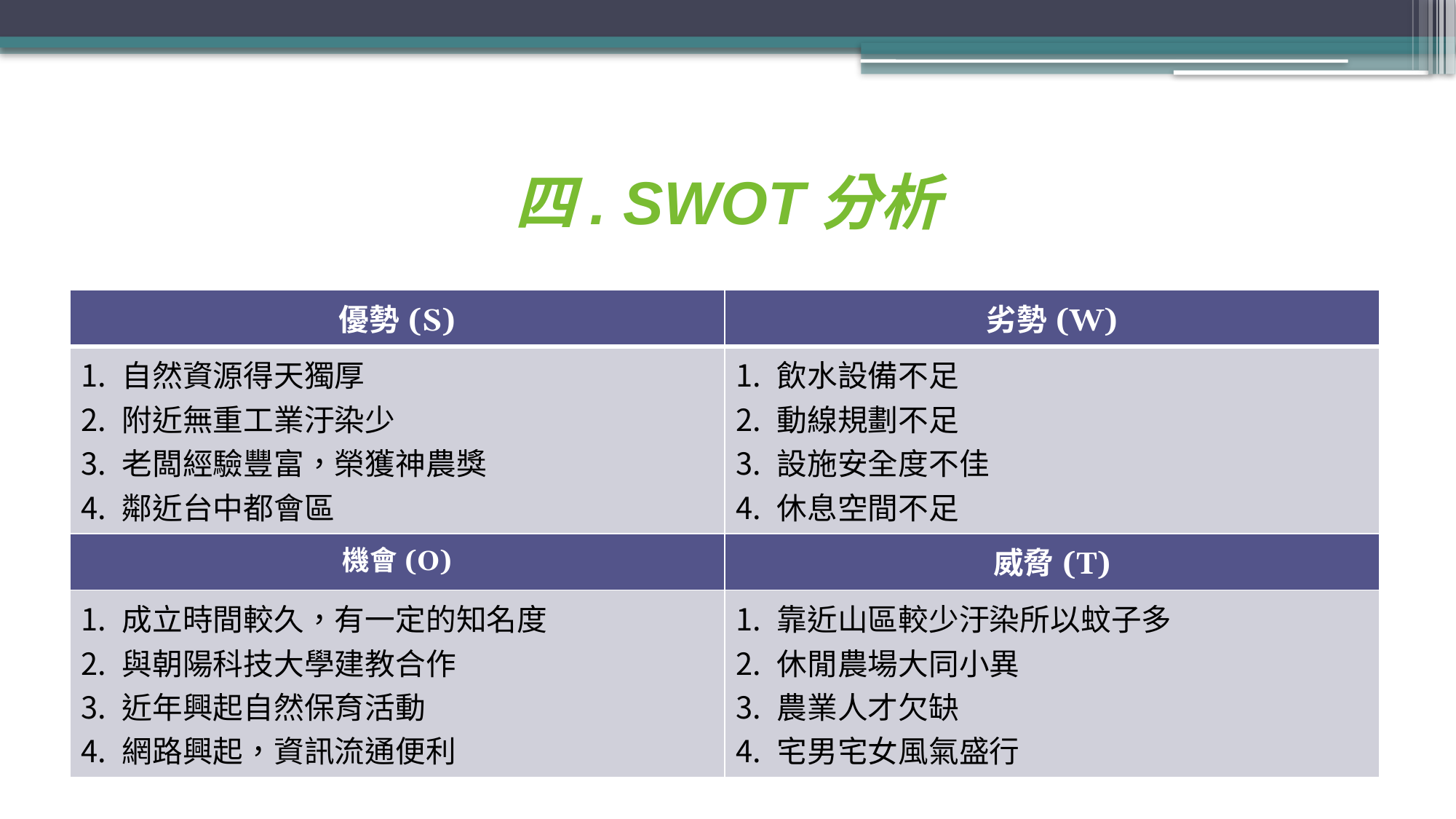

# 四. SWOT分析
| 優勢(S) | 劣勢(W) |
| --- | --- |
| 自然資源得天獨厚 附近無重工業汙染少 老闆經驗豐富，榮獲神農獎 鄰近台中都會區 | 飲水設備不足 動線規劃不足 設施安全度不佳 休息空間不足 |
| 機會(O) | 威脅(T) |
| 成立時間較久，有一定的知名度 與朝陽科技大學建教合作 近年興起自然保育活動 網路興起，資訊流通便利 | 靠近山區較少汙染所以蚊子多 休閒農場大同小異 農業人才欠缺 宅男宅女風氣盛行 |